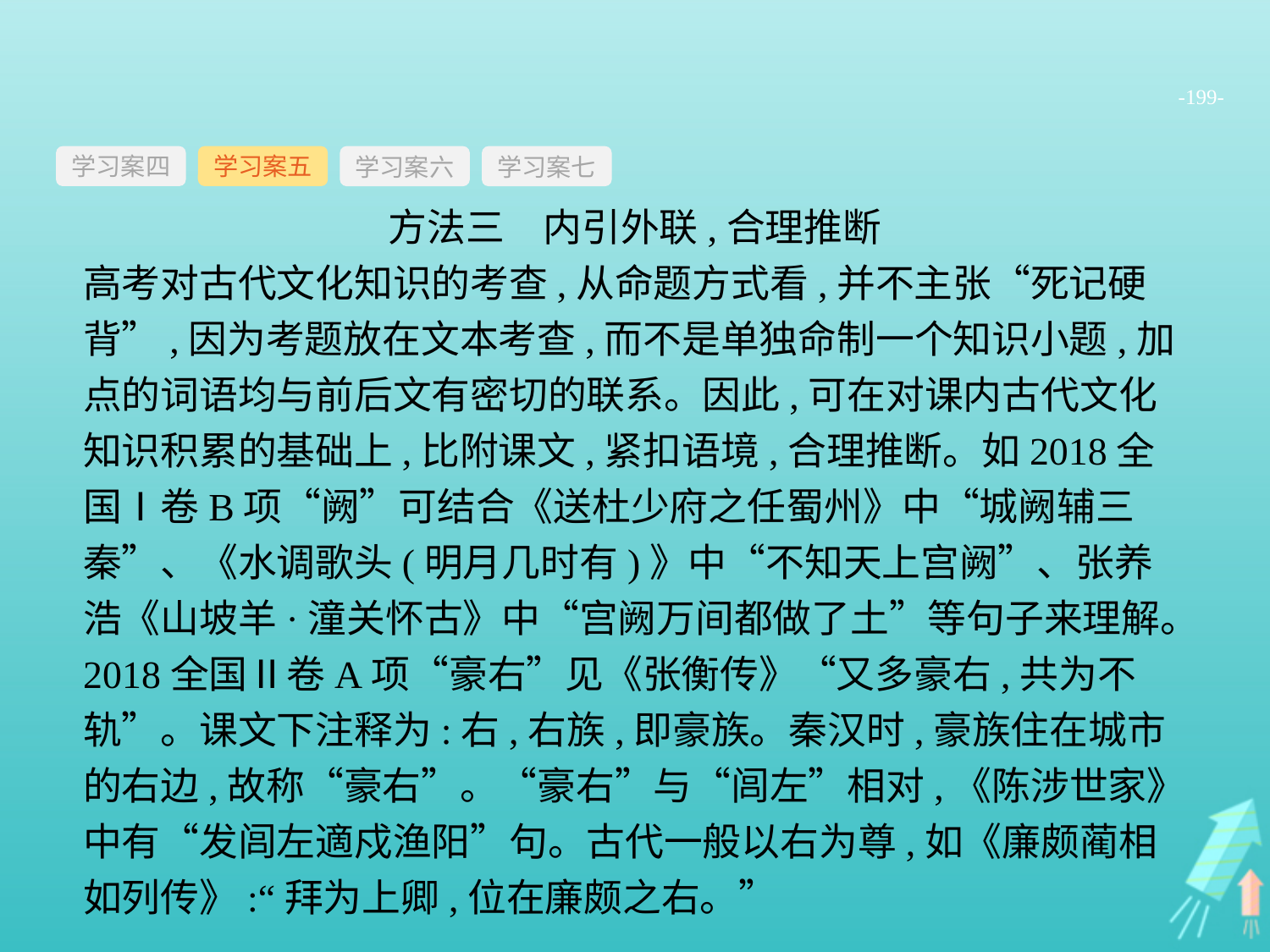

-199-
学习案四
学习案六
学习案七
学习案五
方法三　内引外联,合理推断
高考对古代文化知识的考查,从命题方式看,并不主张“死记硬背”,因为考题放在文本考查,而不是单独命制一个知识小题,加点的词语均与前后文有密切的联系。因此,可在对课内古代文化知识积累的基础上,比附课文,紧扣语境,合理推断。如2018全国Ⅰ卷B项“阙”可结合《送杜少府之任蜀州》中“城阙辅三秦”、《水调歌头(明月几时有)》中“不知天上宫阙”、张养浩《山坡羊·潼关怀古》中“宫阙万间都做了土”等句子来理解。2018全国Ⅱ卷A项“豪右”见《张衡传》“又多豪右,共为不轨”。课文下注释为:右,右族,即豪族。秦汉时,豪族住在城市的右边,故称“豪右”。“豪右”与“闾左”相对,《陈涉世家》中有“发闾左適戍渔阳”句。古代一般以右为尊,如《廉颇蔺相如列传》:“拜为上卿,位在廉颇之右。”